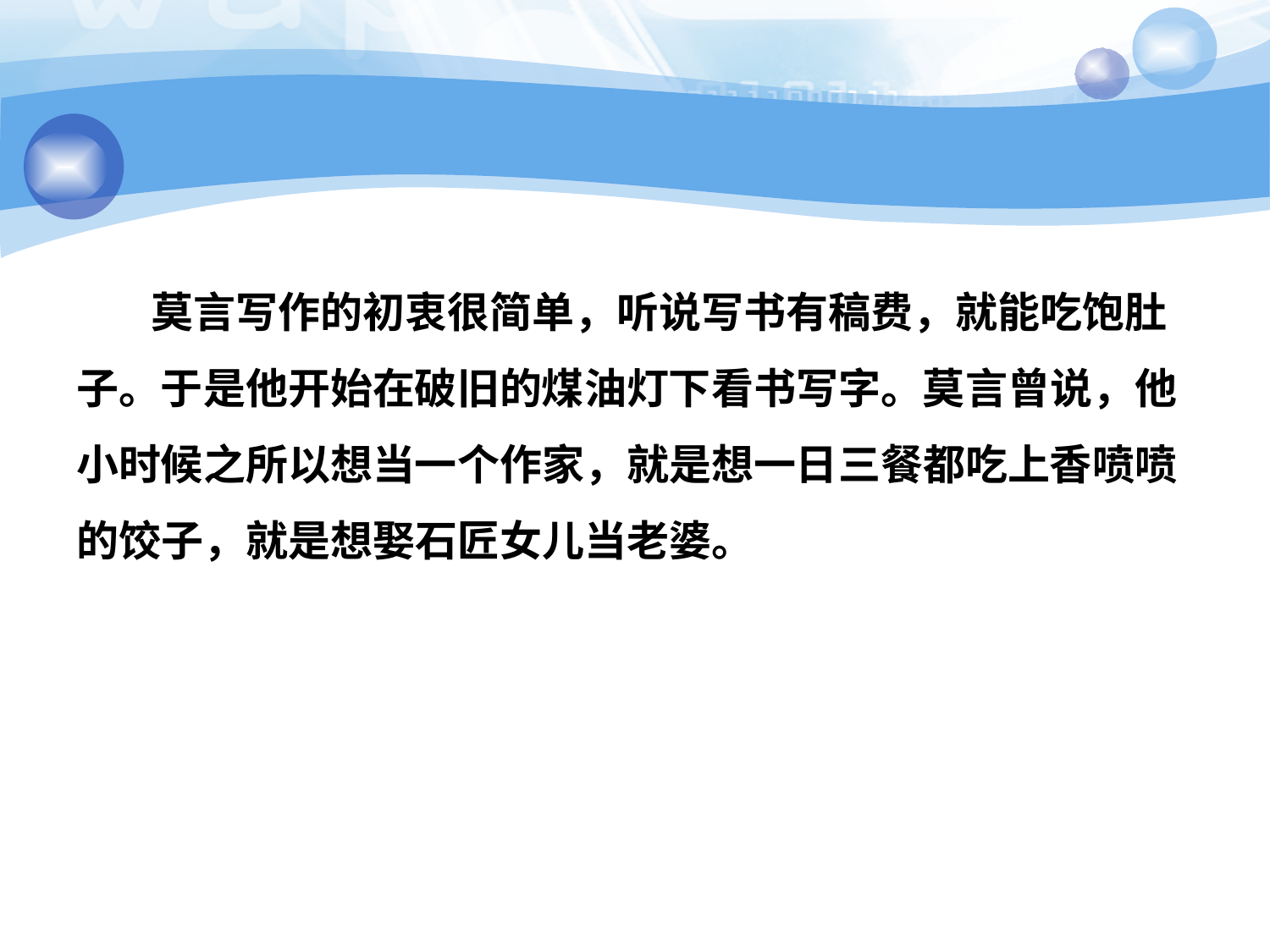

#
莫言写作的初衷很简单，听说写书有稿费，就能吃饱肚子。于是他开始在破旧的煤油灯下看书写字。莫言曾说，他小时候之所以想当一个作家，就是想一日三餐都吃上香喷喷的饺子，就是想娶石匠女儿当老婆。